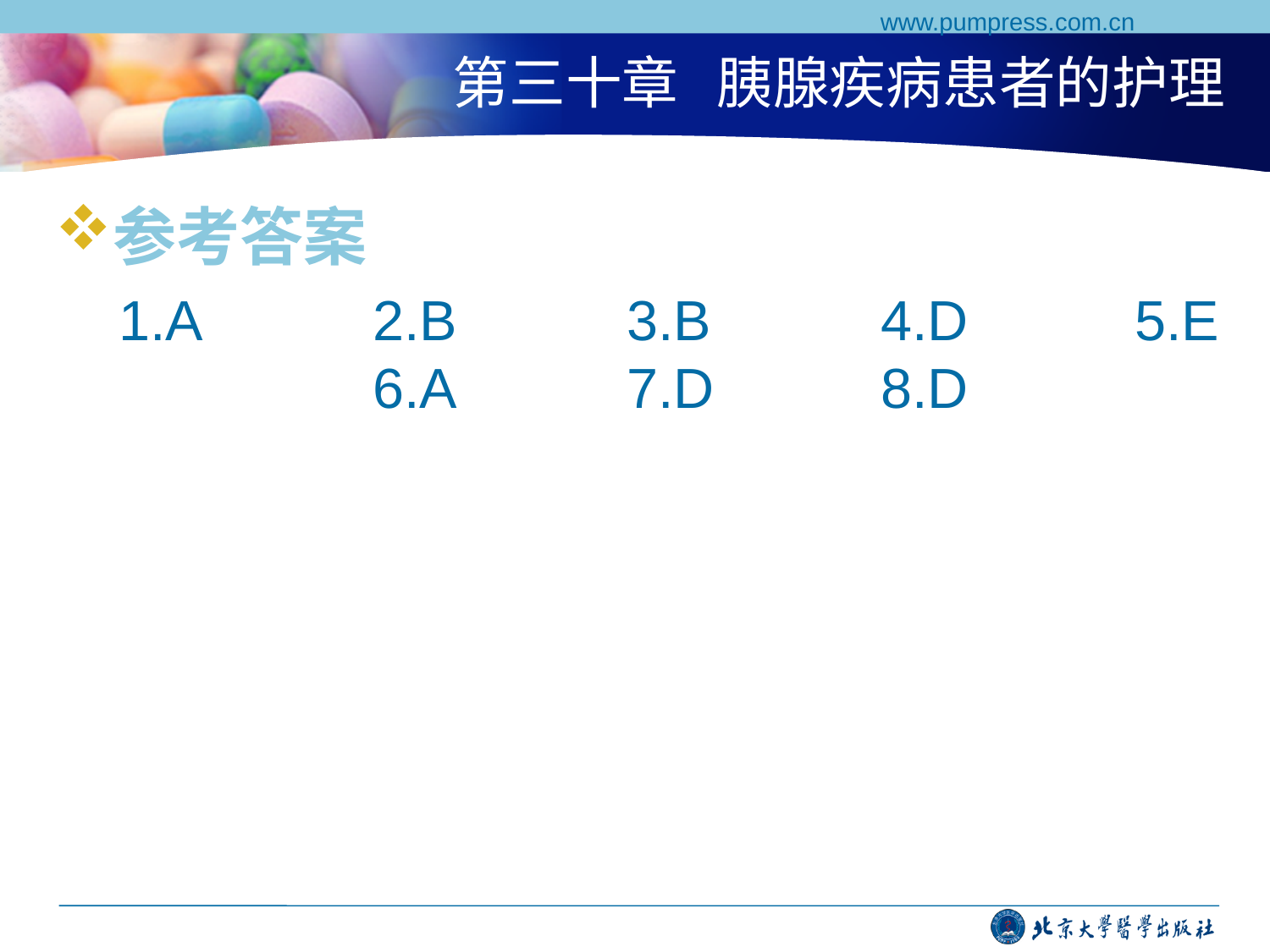

www.pumpress.com.cn
# 第三十章   胰腺疾病患者的护理
参考答案
1.A		2.B		3.B		4.D		5.E		6.A		7.D		8.D